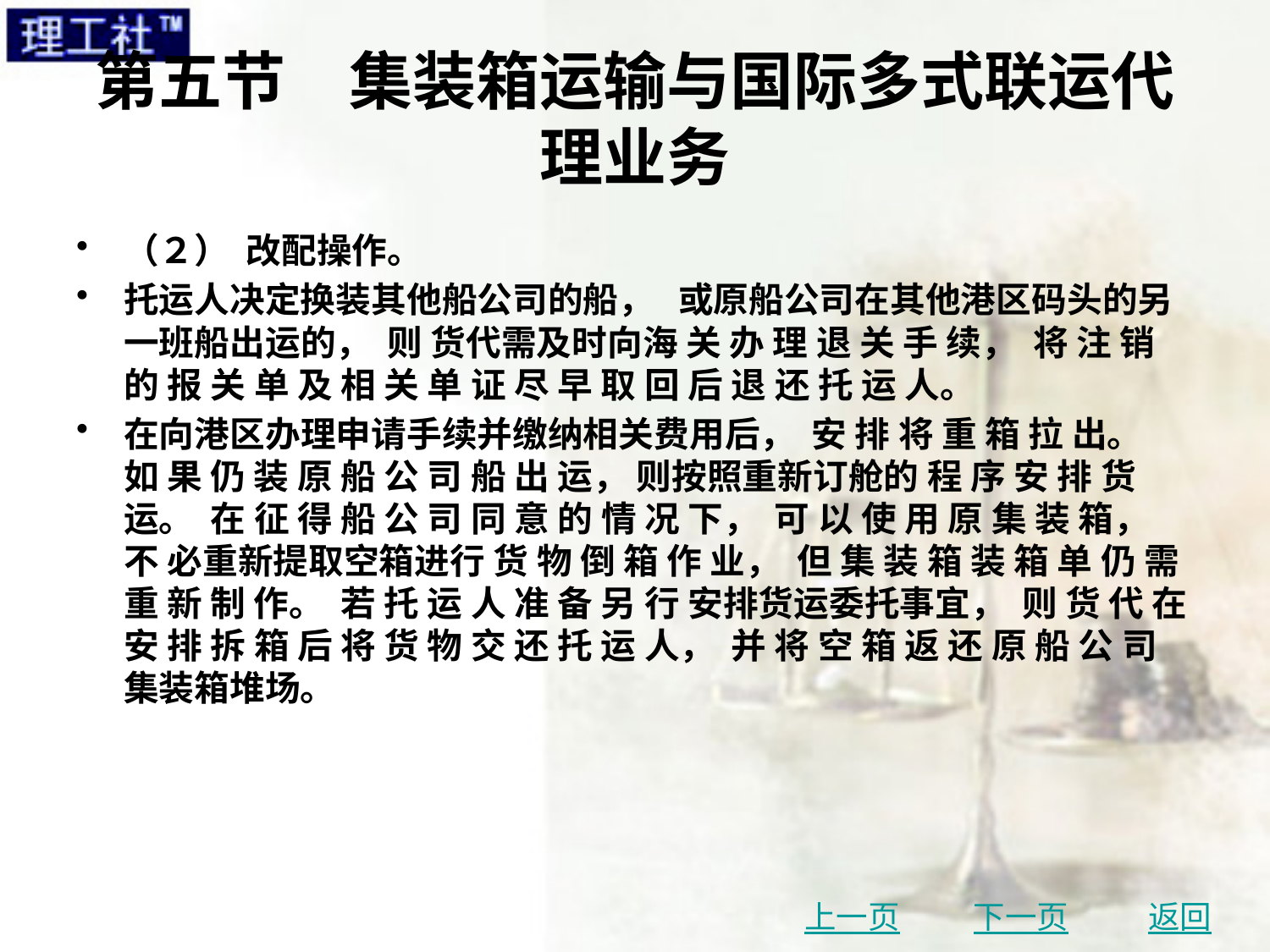

# 第五节　集装箱运输与国际多式联运代理业务
（２）  改配操作。
托运人决定换装其他船公司的船，   或原船公司在其他港区码头的另一班船出运的，  则 货代需及时向海 关 办 理 退 关 手 续，  将 注 销 的 报 关 单 及 相 关 单 证 尽 早 取 回 后 退 还 托 运 人。
在向港区办理申请手续并缴纳相关费用后，  安 排 将 重 箱 拉 出。  如 果 仍 装 原 船 公 司 船 出 运， 则按照重新订舱的 程 序 安 排 货 运。  在 征 得 船 公 司 同 意 的 情 况 下，  可 以 使 用 原 集 装 箱，  不 必重新提取空箱进行 货 物 倒 箱 作 业，  但 集 装 箱 装 箱 单 仍 需 重 新 制 作。  若 托 运 人 准 备 另 行 安排货运委托事宜，  则 货 代 在 安 排 拆 箱 后 将 货 物 交 还 托 运 人，  并 将 空 箱 返 还 原 船 公 司 集装箱堆场。
上一页
下一页
返回